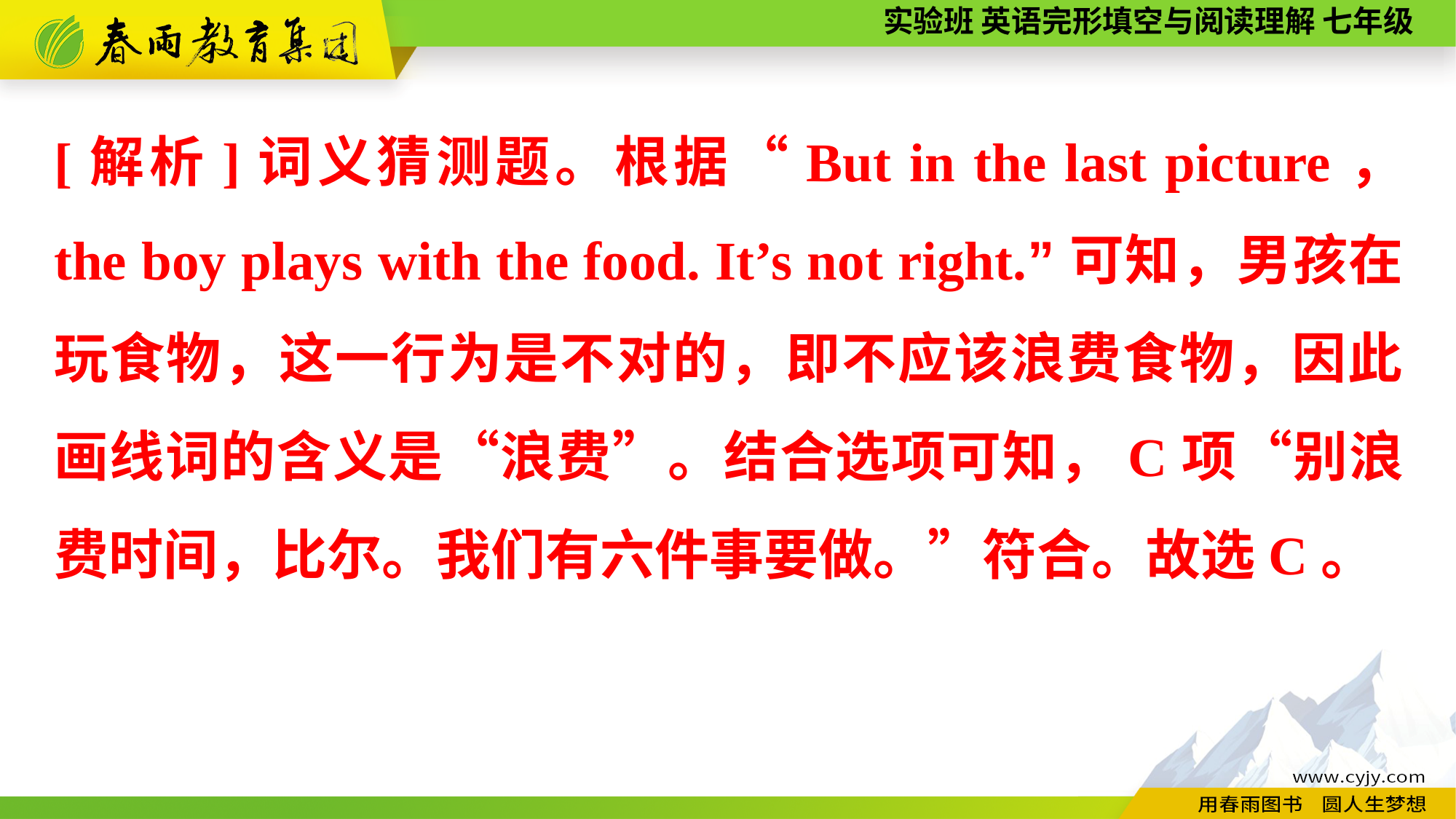

[解析]词义猜测题。根据“But in the last picture， the boy plays with the food. It’s not right.”可知，男孩在玩食物，这一行为是不对的，即不应该浪费食物，因此画线词的含义是“浪费”。结合选项可知，C项“别浪费时间，比尔。我们有六件事要做。”符合。故选C。